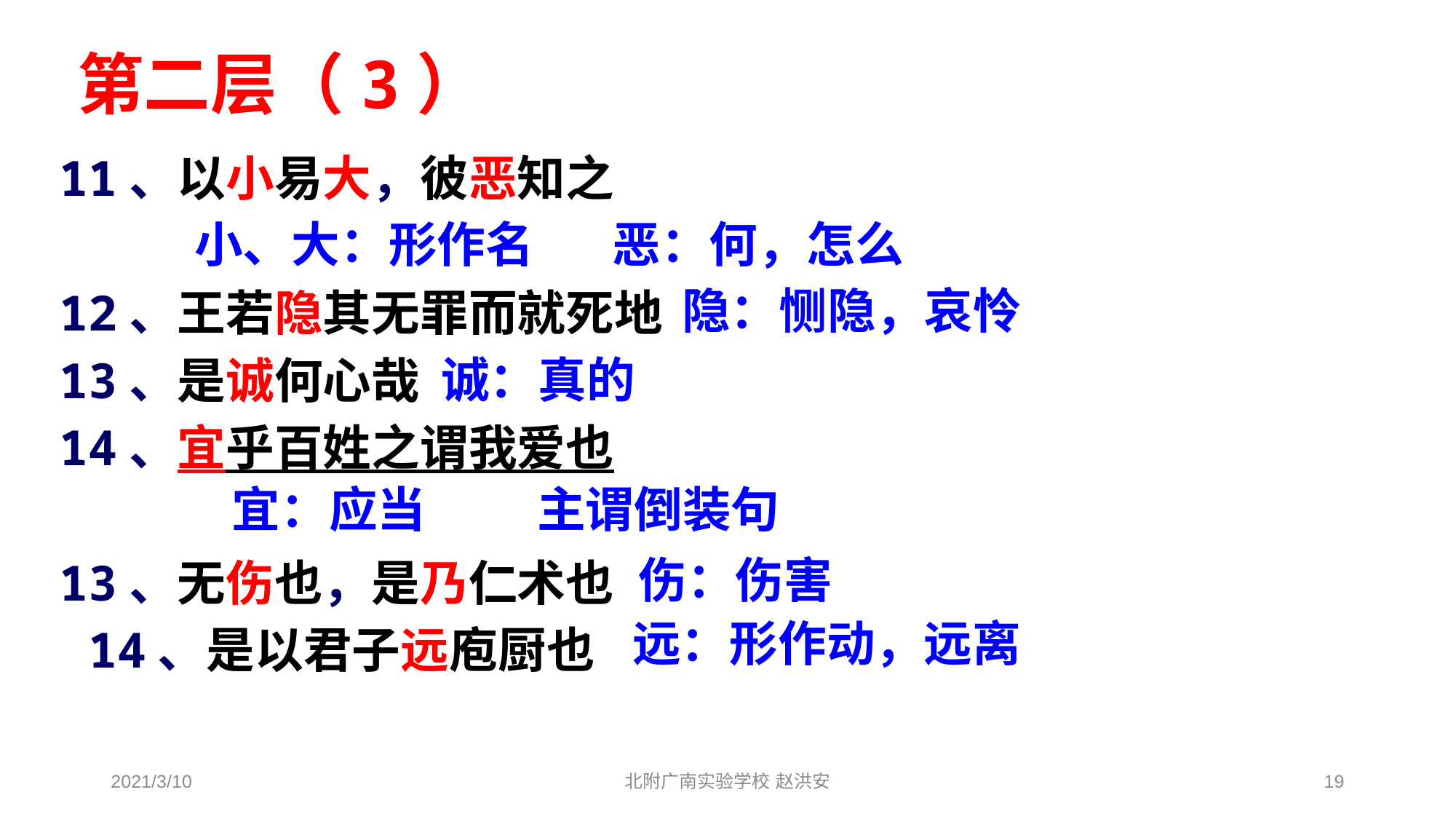

第二层（3）
11、以小易大，彼恶知之

12、王若隐其无罪而就死地
13、是诚何心哉
14、宜乎百姓之谓我爱也

13、无伤也，是乃仁术也
 14、是以君子远庖厨也
小、大：形作名       恶：何，怎么
隐：恻隐，哀怜
诚：真的
宜：应当          主谓倒装句
伤：伤害
远：形作动，远离
2021/3/10
北附广南实验学校 赵洪安
19